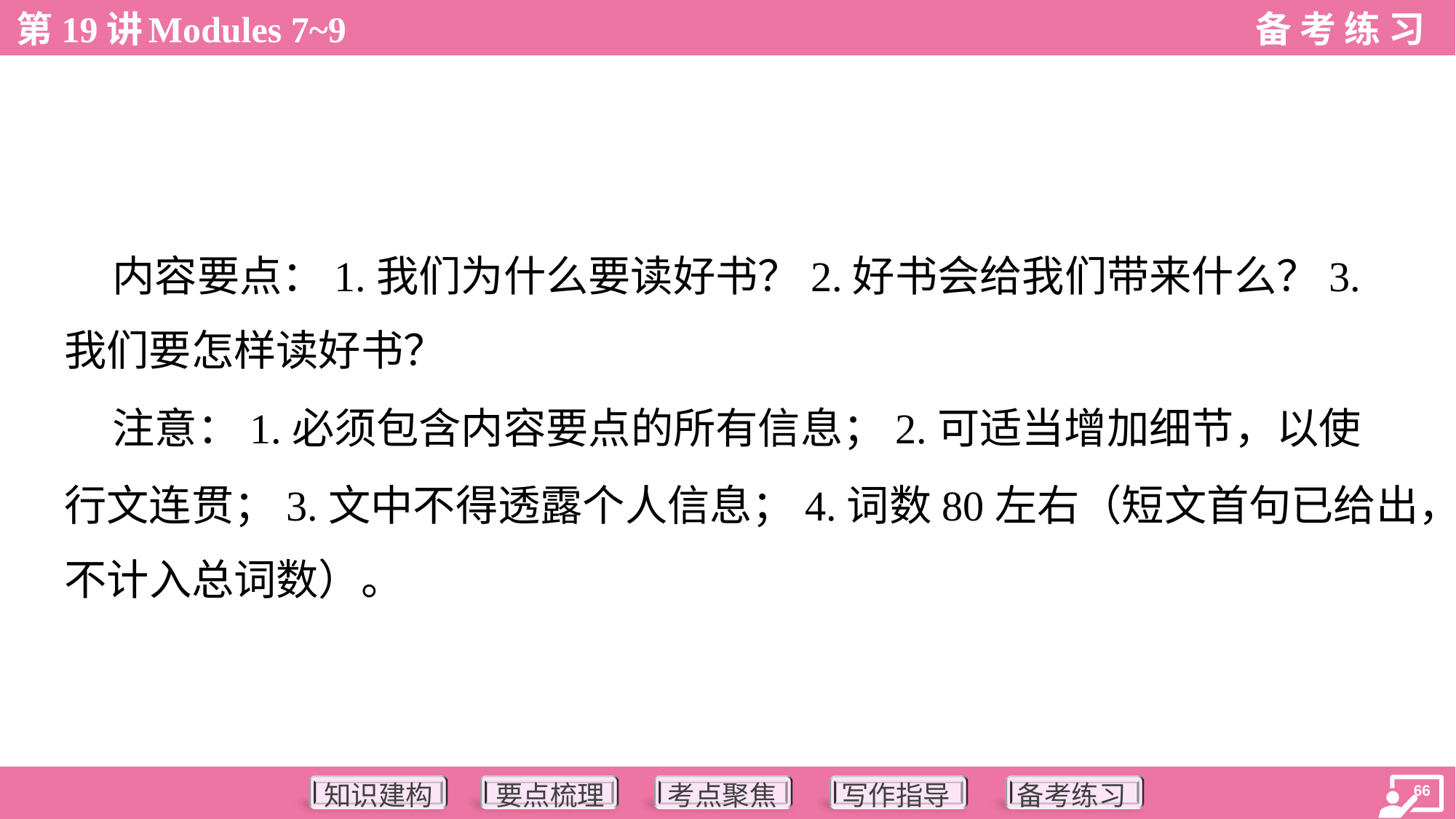

内容要点：1.我们为什么要读好书？2.好书会给我们带来什么？3.
我们要怎样读好书？
    注意：1.必须包含内容要点的所有信息；2.可适当增加细节，以使
行文连贯；3.文中不得透露个人信息；4.词数80左右（短文首句已给出，
不计入总词数）。